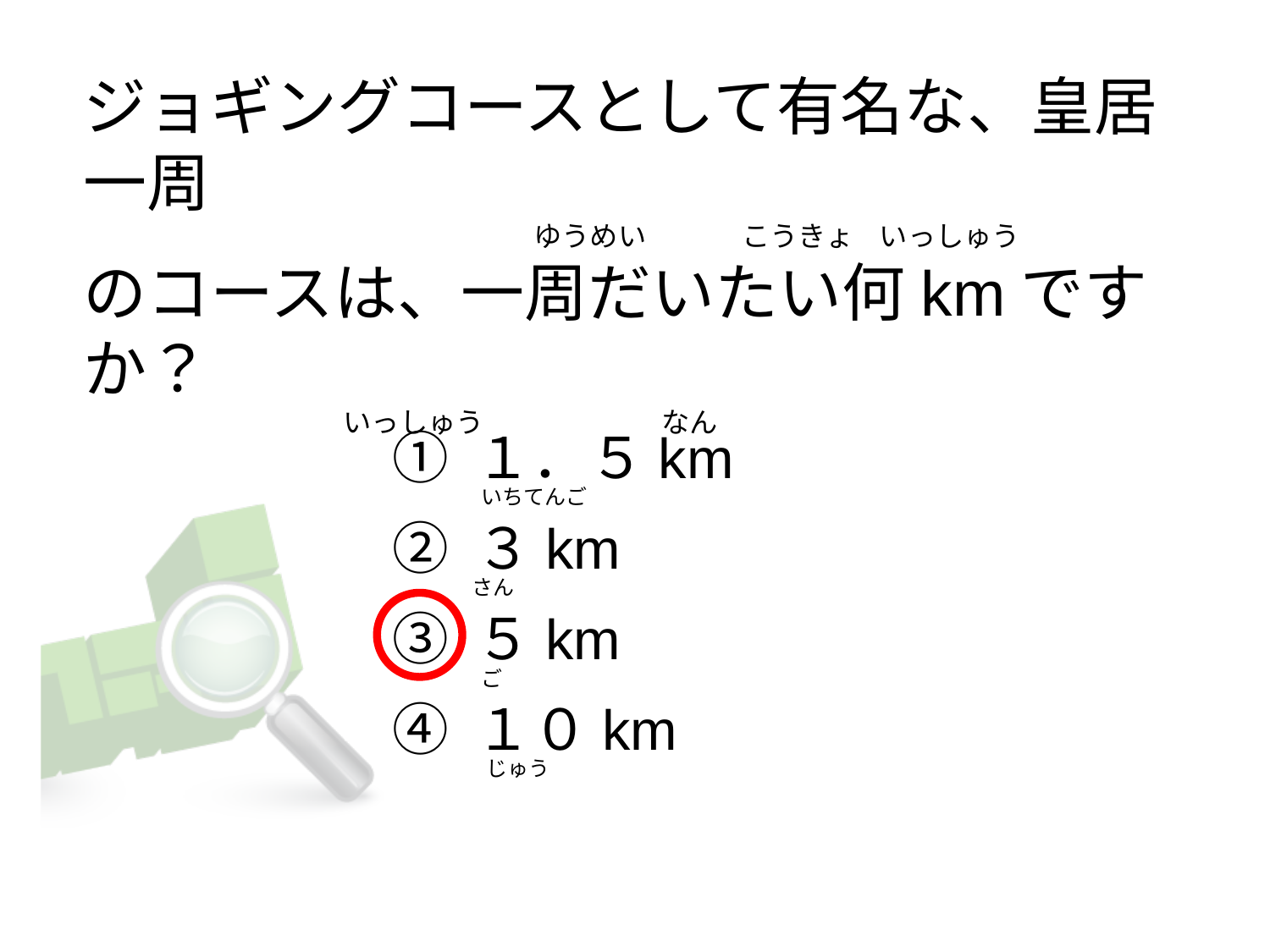

# ジョギングコースとして有名な、皇居一周                                                                        ゆうめい               こうきょ    いっしゅう のコースは、一周だいたい何kmですか？                                          いっしゅう                            なん
① １．５km
② ３km
③ ５km
④ １０km
 いちてんご
さん

 ご
  じゅう